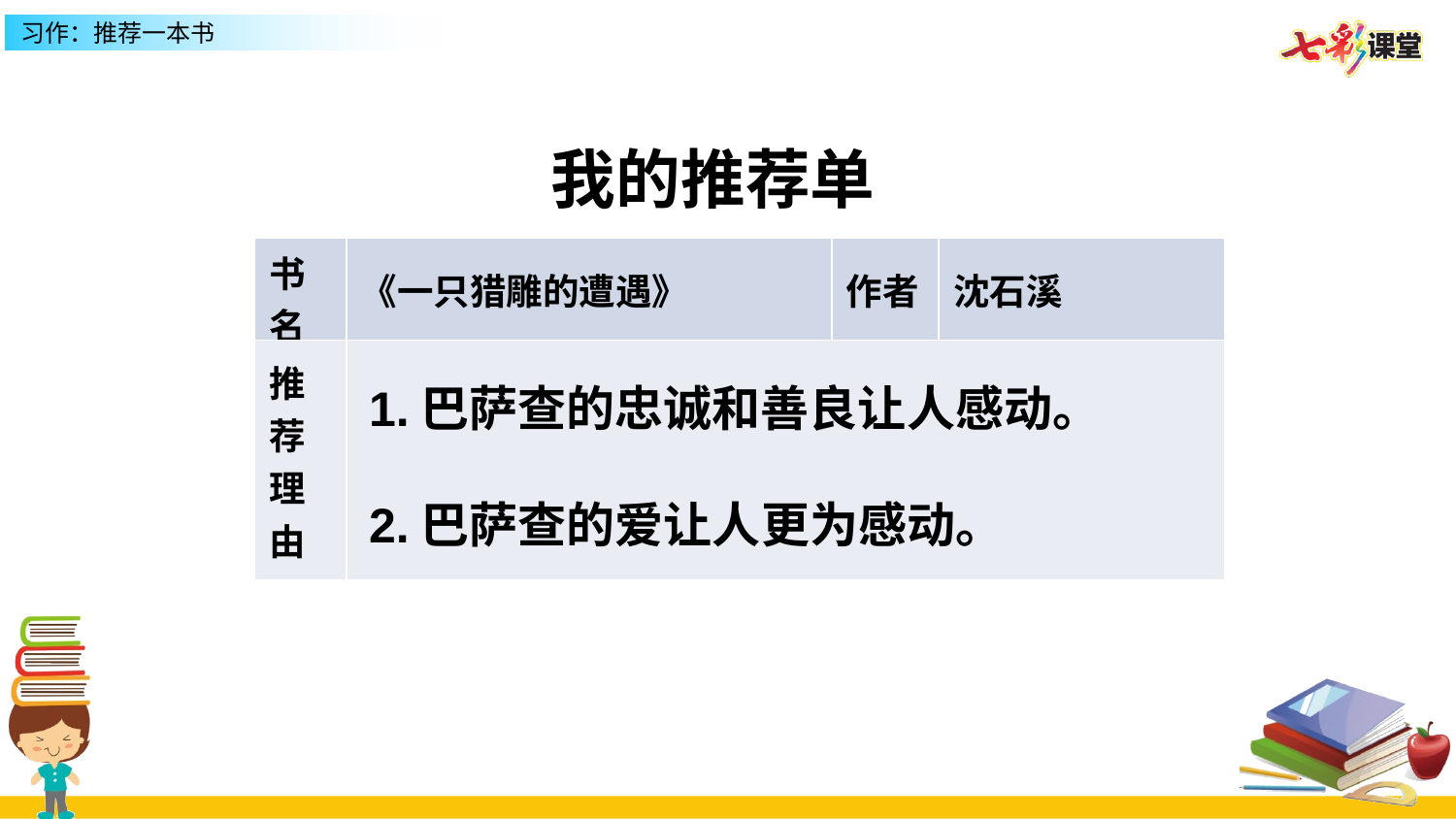

我的推荐单
| 书名 | 《一只猎雕的遭遇》 | 作者 | 沈石溪 |
| --- | --- | --- | --- |
| 推荐理由 |  |  |  |
1.巴萨查的忠诚和善良让人感动。

2.巴萨查的爱让人更为感动。